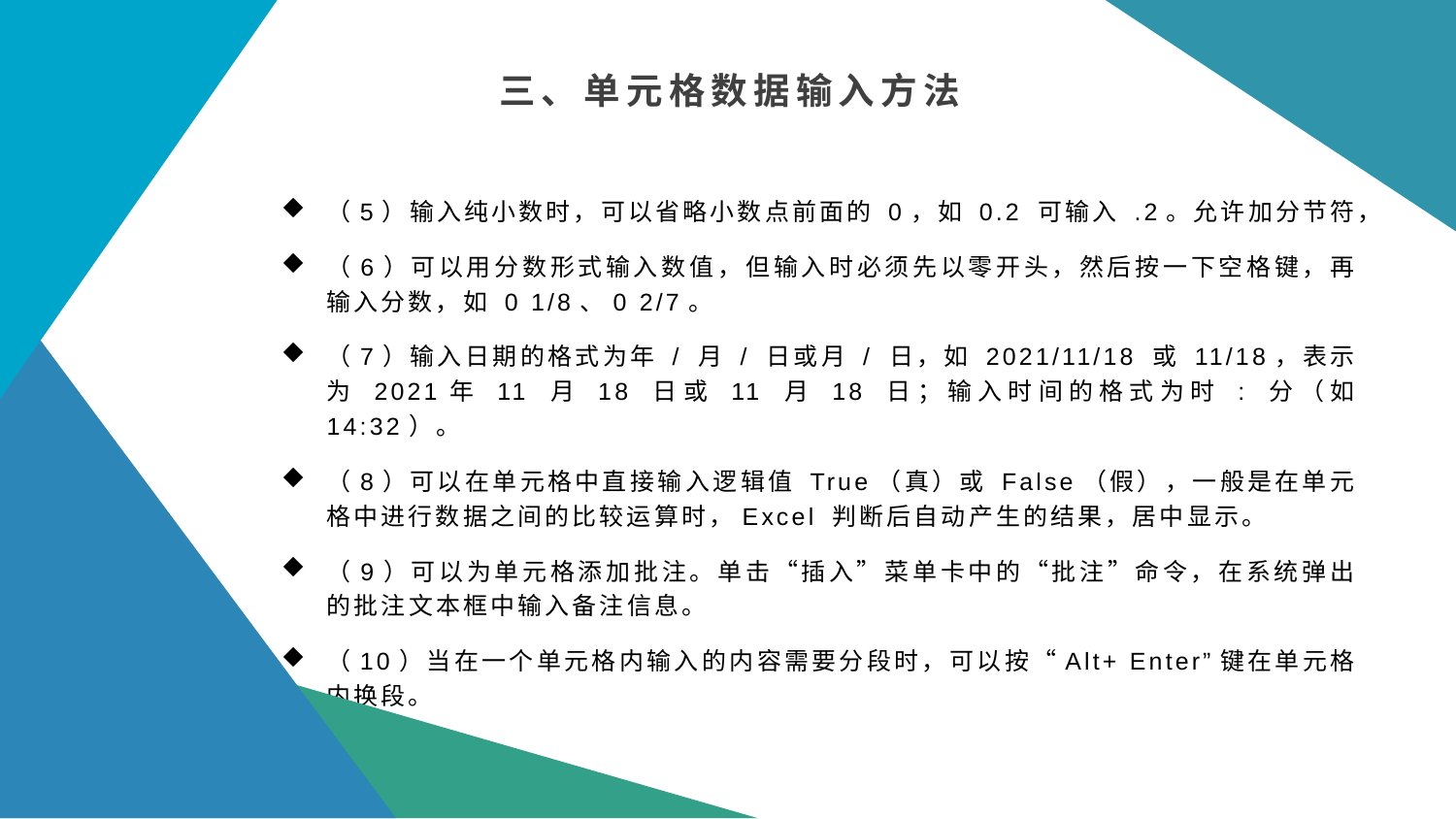

三、单元格数据输入方法
（5）输入纯小数时，可以省略小数点前面的 0，如 0.2 可输入 .2。允许加分节符，
（6）可以用分数形式输入数值，但输入时必须先以零开头，然后按一下空格键，再输入分数，如 0 1/8、0 2/7。
（7）输入日期的格式为年 / 月 / 日或月 / 日，如 2021/11/18 或 11/18，表示为 2021年 11 月 18 日或 11 月 18 日；输入时间的格式为时 : 分（如 14:32）。
（8）可以在单元格中直接输入逻辑值 True（真）或 False（假），一般是在单元格中进行数据之间的比较运算时，Excel 判断后自动产生的结果，居中显示。
（9）可以为单元格添加批注。单击“插入”菜单卡中的“批注”命令，在系统弹出的批注文本框中输入备注信息。
（10）当在一个单元格内输入的内容需要分段时，可以按“Alt+ Enter”键在单元格内换段。